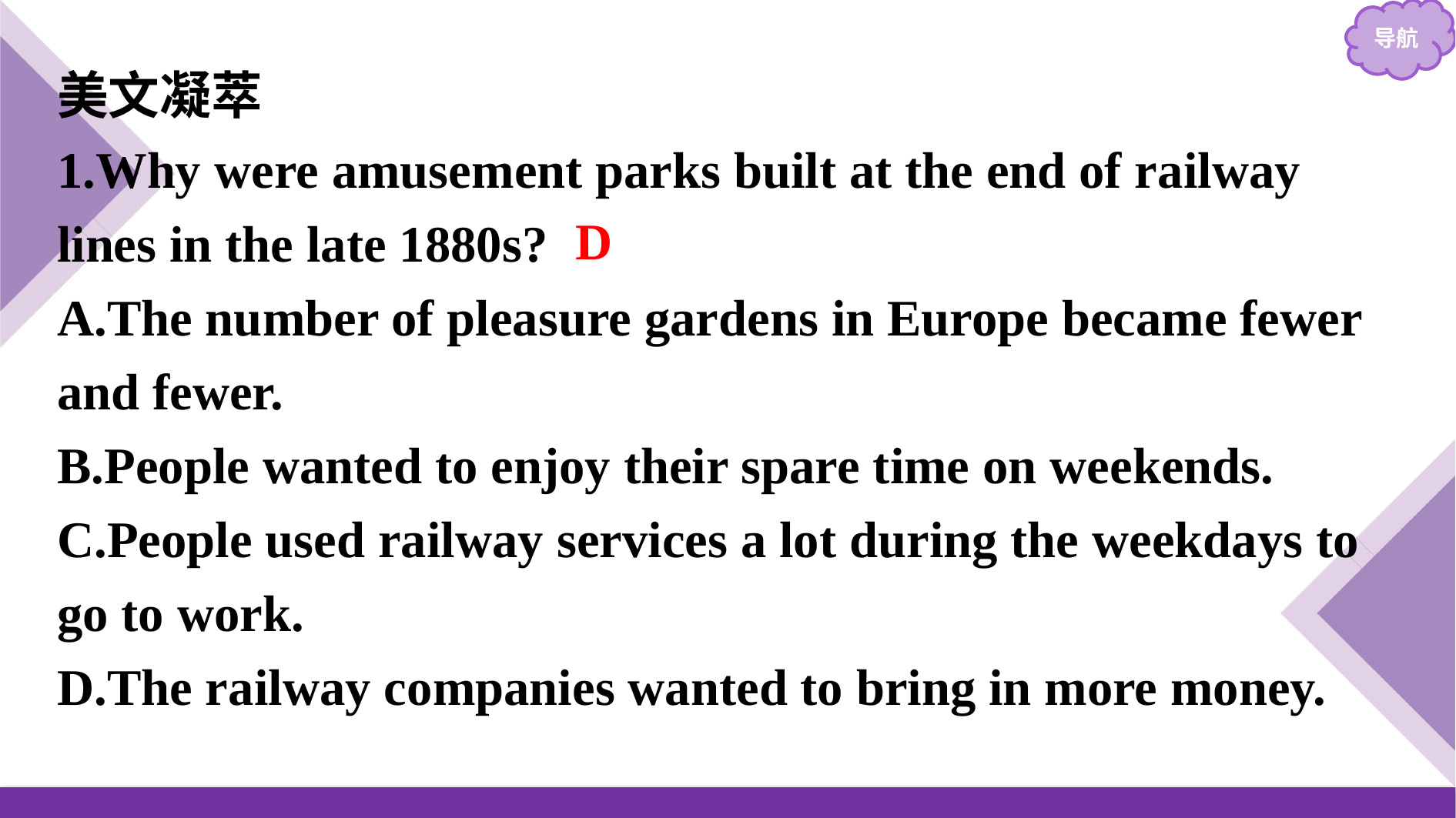

美文凝萃
1.Why were amusement parks built at the end of railway lines in the late 1880s?
A.The number of pleasure gardens in Europe became fewer and fewer.
B.People wanted to enjoy their spare time on weekends.
C.People used railway services a lot during the weekdays to go to work.
D.The railway companies wanted to bring in more money.
D